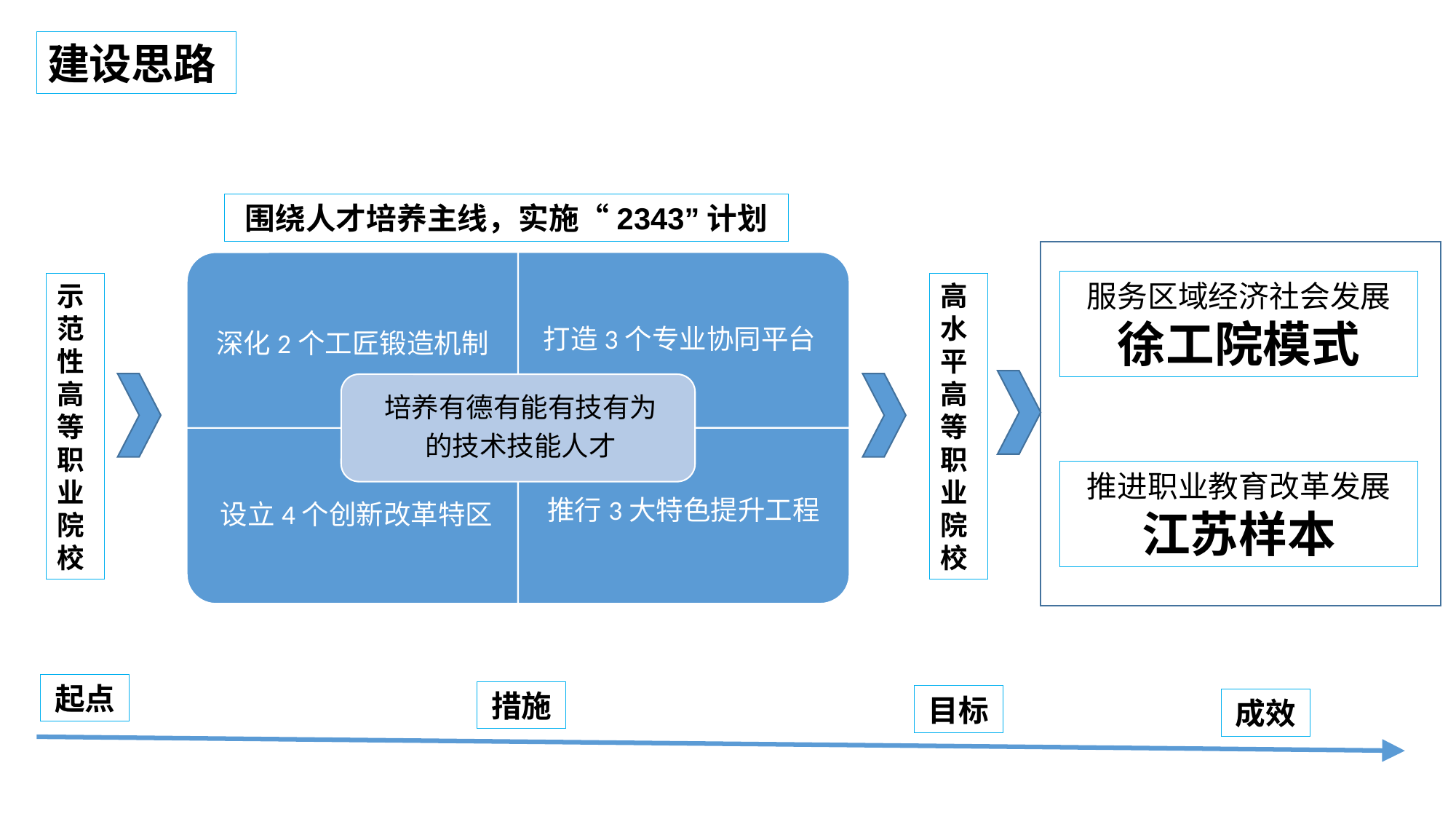

建设思路
围绕人才培养主线，实施“2343”计划

深化2个工匠锻造机制
打造3个专业协同平台
设立4个创新改革特区
推行3大特色提升工程
培养有德有能有技有为
的技术技能人才
服务区域经济社会发展
徐工院模式
示范性高等职业院校
高水平高等职业院校

推进职业教育改革发展
江苏样本
起点
措施
目标
成效